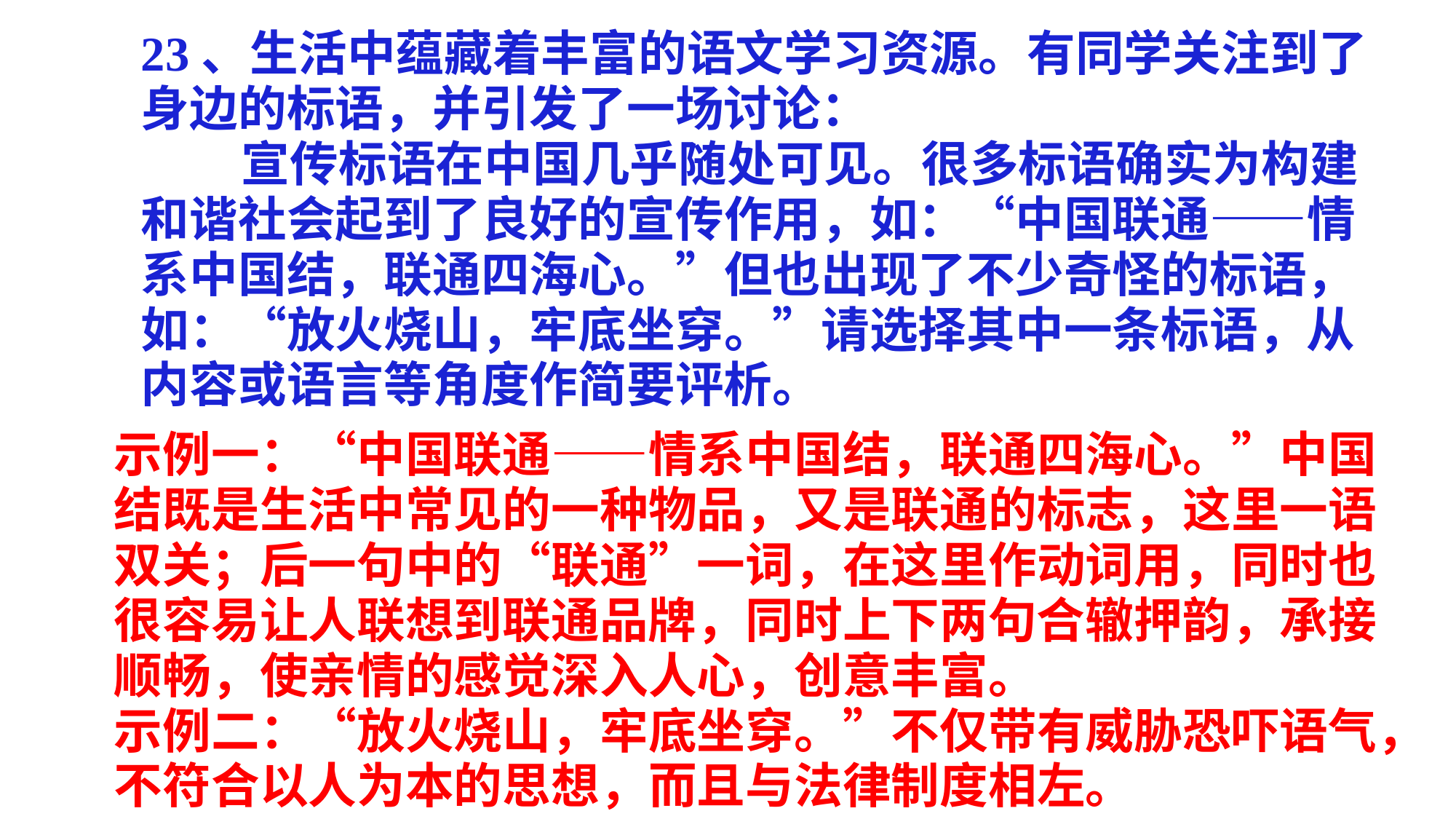

23、生活中蕴藏着丰富的语文学习资源。有同学关注到了身边的标语，并引发了一场讨论：
        宣传标语在中国几乎随处可见。很多标语确实为构建和谐社会起到了良好的宣传作用，如：“中国联通——情系中国结，联通四海心。”但也出现了不少奇怪的标语，如：“放火烧山，牢底坐穿。”请选择其中一条标语，从内容或语言等角度作简要评析。
示例一：“中国联通——情系中国结，联通四海心。”中国结既是生活中常见的一种物品，又是联通的标志，这里一语双关；后一句中的“联通”一词，在这里作动词用，同时也很容易让人联想到联通品牌，同时上下两句合辙押韵，承接顺畅，使亲情的感觉深入人心，创意丰富。
示例二：“放火烧山，牢底坐穿。”不仅带有威胁恐吓语气，不符合以人为本的思想，而且与法律制度相左。